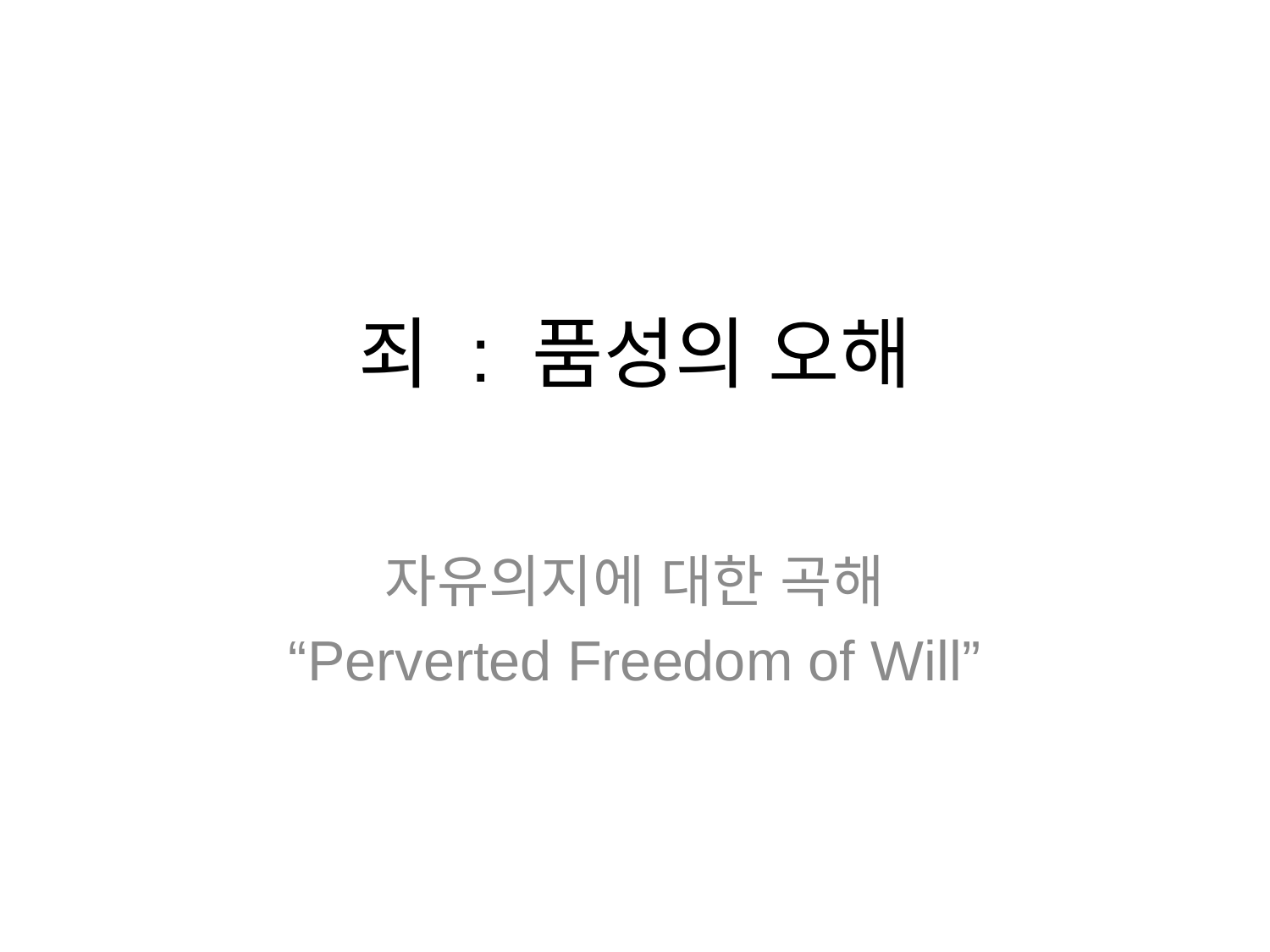

# 죄 : 품성의 오해
자유의지에 대한 곡해
“Perverted Freedom of Will”